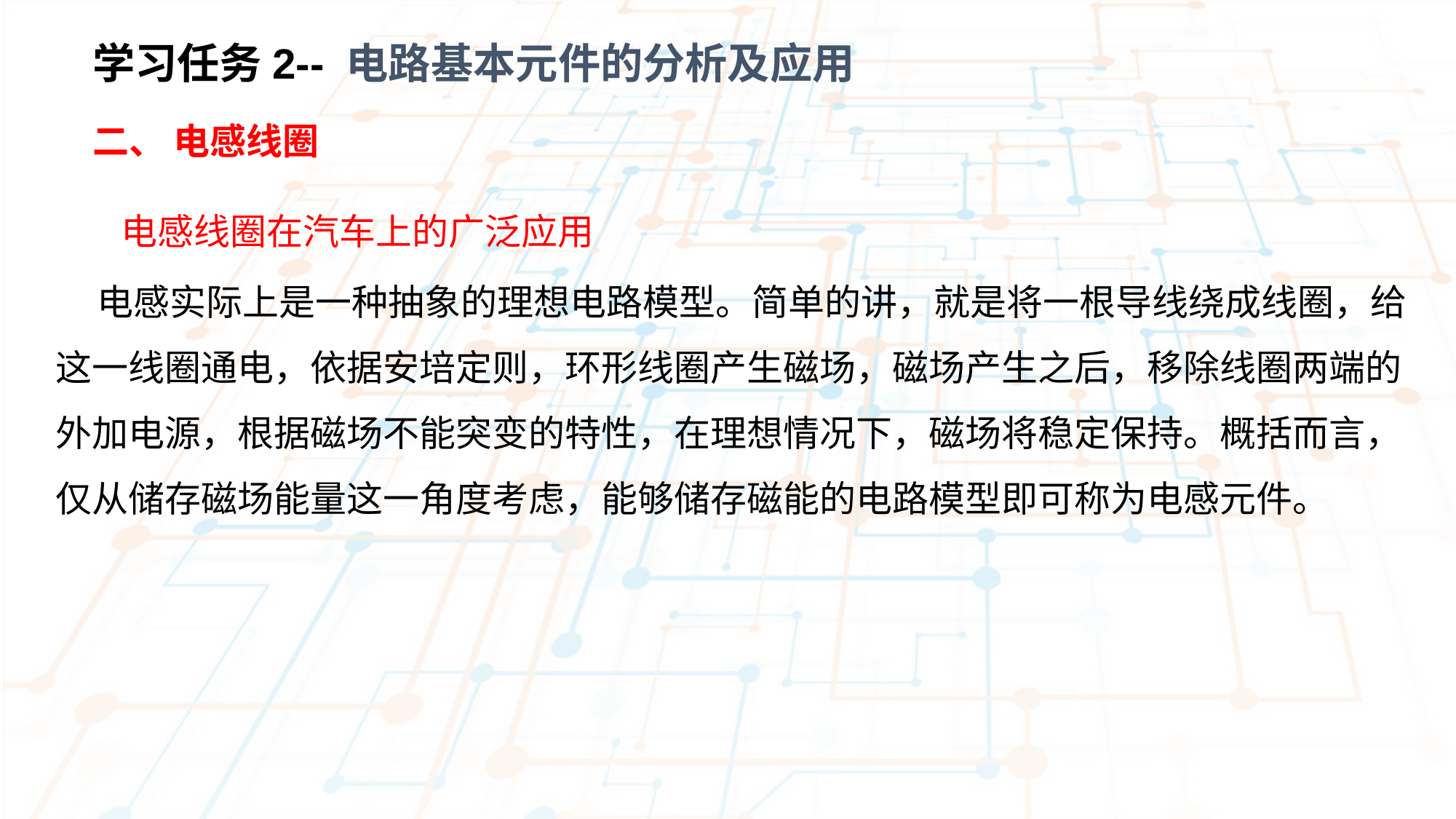

学习任务2-- 电路基本元件的分析及应用
二、 电感线圈

 电感线圈在汽车上的广泛应用

    电感实际上是一种抽象的理想电路模型。简单的讲，就是将一根导线绕成线圈，给这一线圈通电，依据安培定则，环形线圈产生磁场，磁场产生之后，移除线圈两端的外加电源，根据磁场不能突变的特性，在理想情况下，磁场将稳定保持。概括而言，仅从储存磁场能量这一角度考虑，能够储存磁能的电路模型即可称为电感元件。